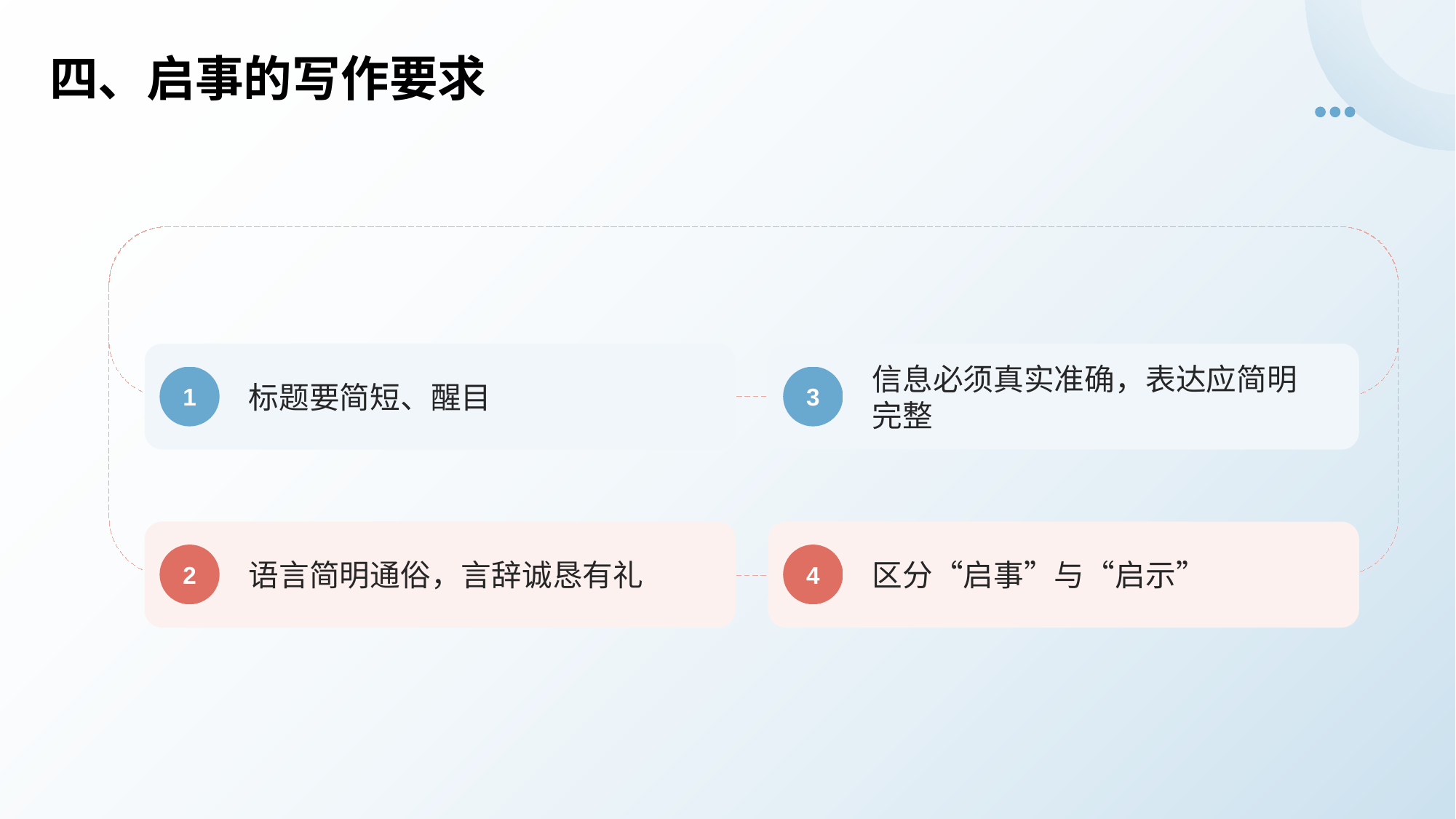

四、启事的写作要求

标题要简短、醒目
信息必须真实准确，表达应简明
完整
1
3
语言简明通俗，言辞诚恳有礼
区分“启事”与“启示”
2
4